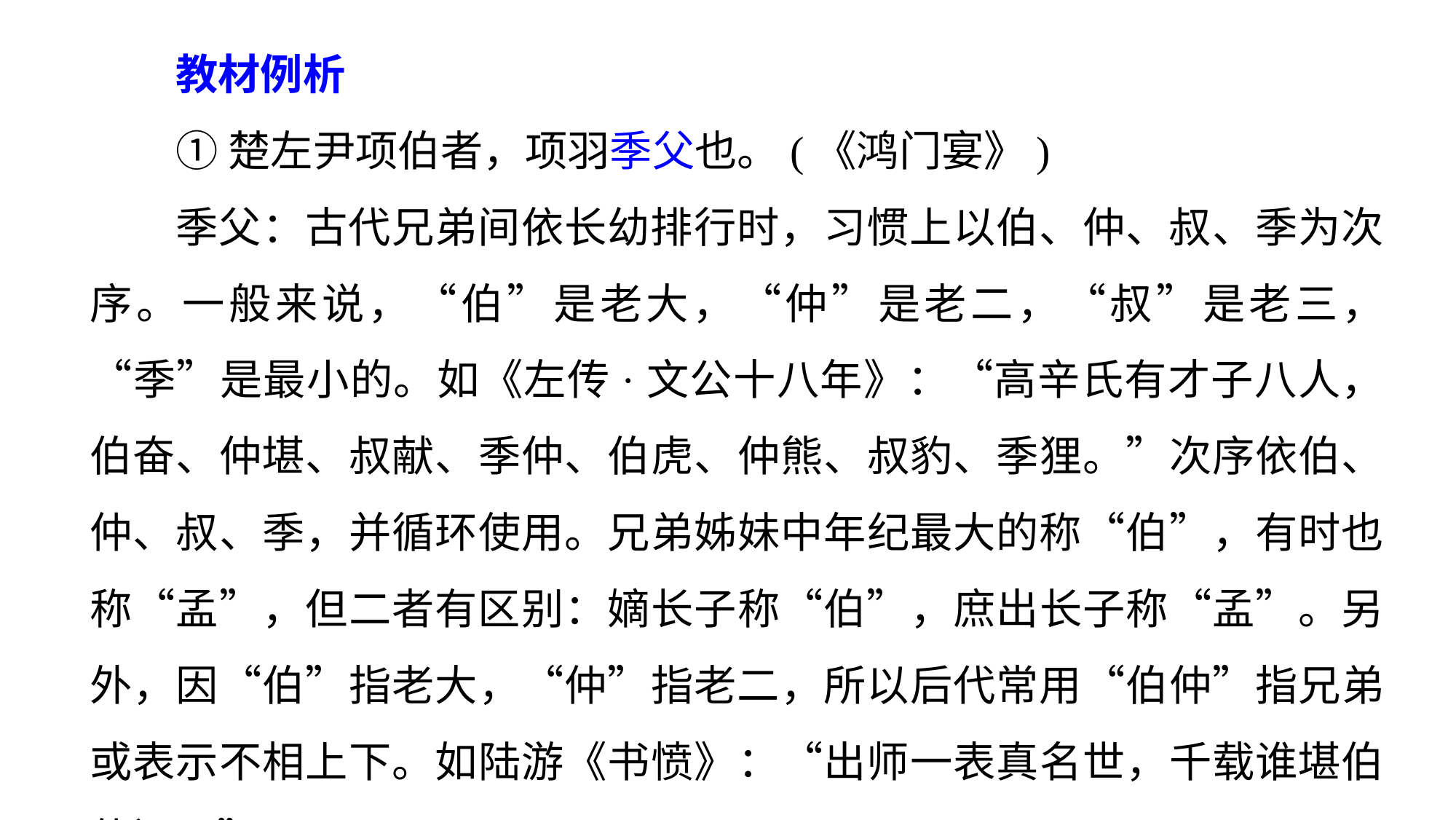

教材例析
①楚左尹项伯者，项羽季父也。(《鸿门宴》)
季父：古代兄弟间依长幼排行时，习惯上以伯、仲、叔、季为次序。一般来说，“伯”是老大，“仲”是老二，“叔”是老三，“季”是最小的。如《左传·文公十八年》：“高辛氏有才子八人，伯奋、仲堪、叔献、季仲、伯虎、仲熊、叔豹、季狸。”次序依伯、仲、叔、季，并循环使用。兄弟姊妹中年纪最大的称“伯”，有时也称“孟”，但二者有区别：嫡长子称“伯”，庶出长子称“孟”。另外，因“伯”指老大，“仲”指老二，所以后代常用“伯仲”指兄弟或表示不相上下。如陆游《书愤》：“出师一表真名世，千载谁堪伯仲间！”